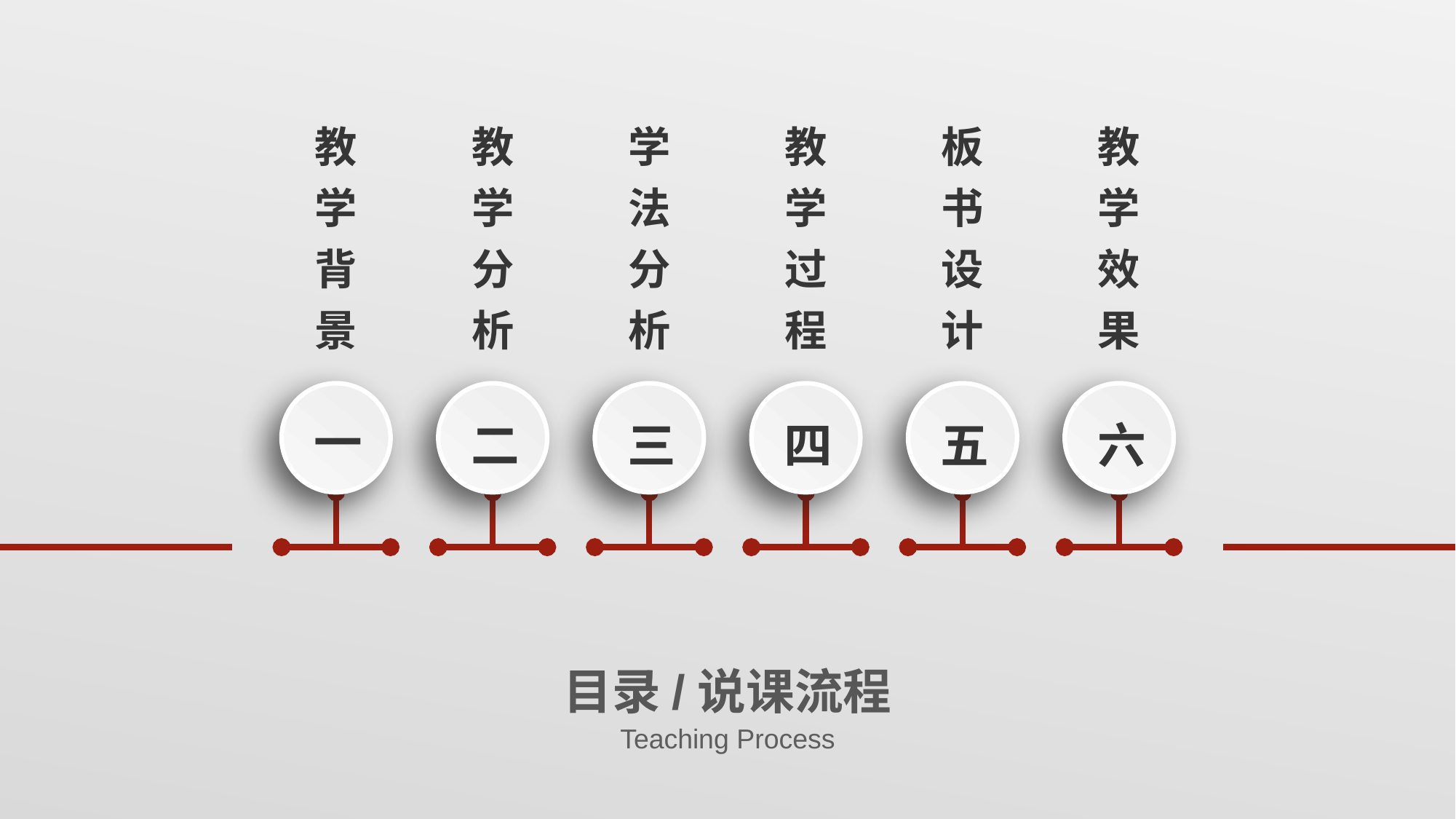

教学背景
教学分析
学法分析
教学过程
板书设计
教学效果

一

二

三

四

五

六
目录/说课流程
Teaching Process